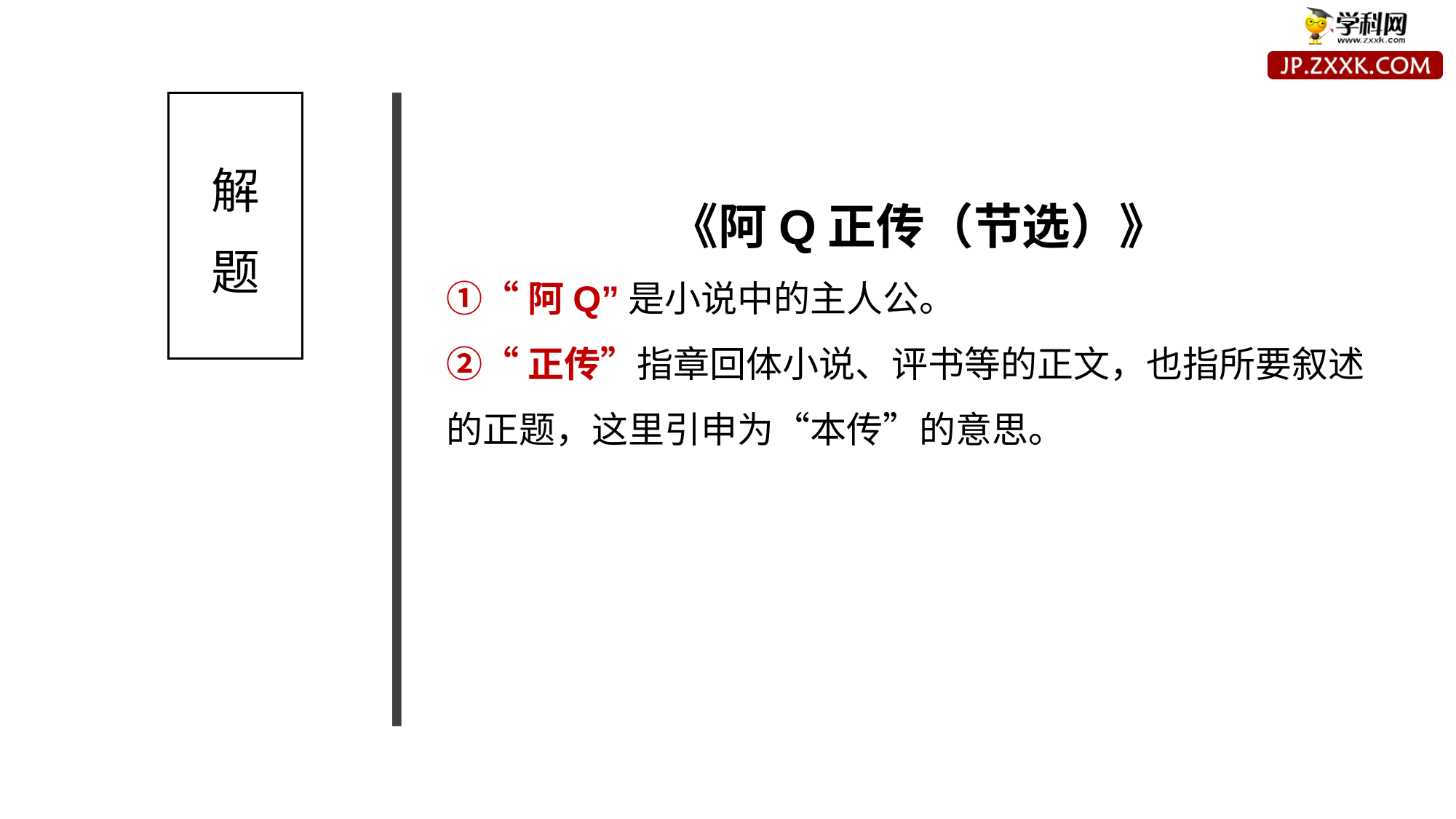

解题
《阿Q正传（节选）》
①“阿Q”是小说中的主人公。
②“正传”指章回体小说、评书等的正文，也指所要叙述的正题，这里引申为“本传”的意思。